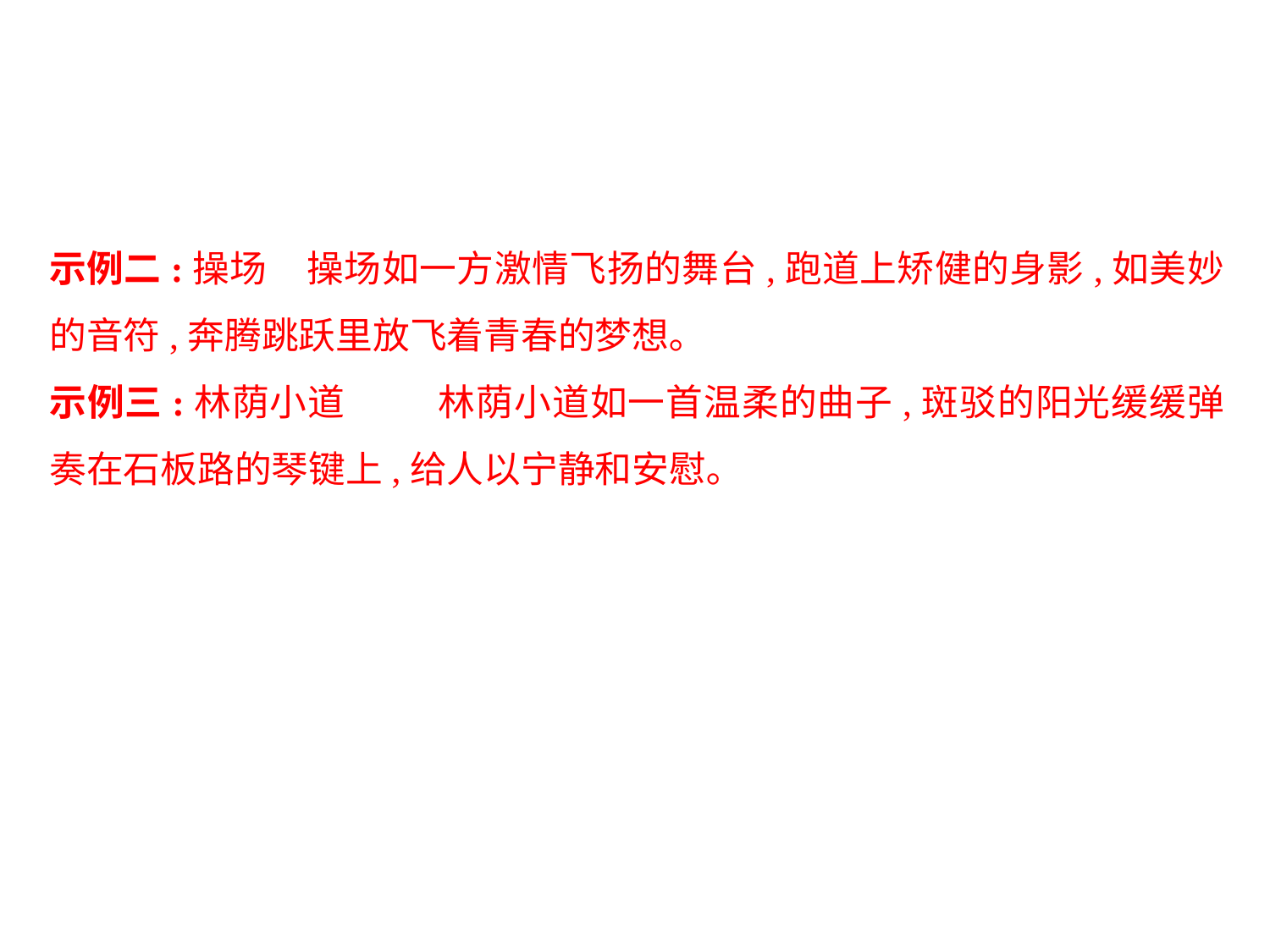

示例二:操场	操场如一方激情飞扬的舞台,跑道上矫健的身影,如美妙的音符,奔腾跳跃里放飞着青春的梦想｡
示例三:林荫小道	林荫小道如一首温柔的曲子,斑驳的阳光缓缓弹奏在石板路的琴键上,给人以宁静和安慰｡